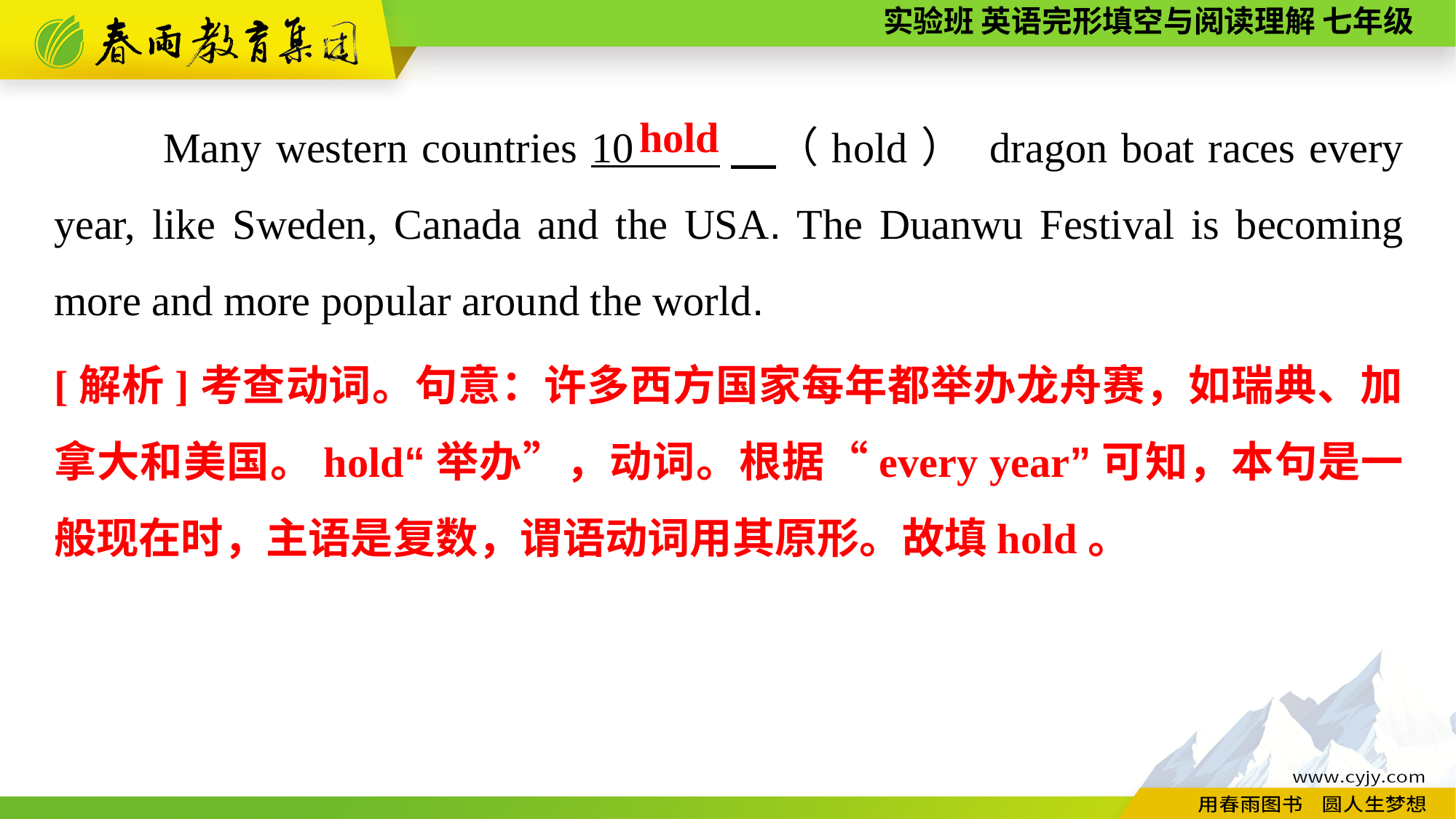

Many western countries 10      　（hold） dragon boat races every year, like Sweden, Canada and the USA. The Duanwu Festival is becoming more and more popular around the world.
hold
[解析]考查动词。句意：许多西方国家每年都举办龙舟赛，如瑞典、加拿大和美国。hold“举办”，动词。根据“every year”可知，本句是一般现在时，主语是复数，谓语动词用其原形。故填hold。